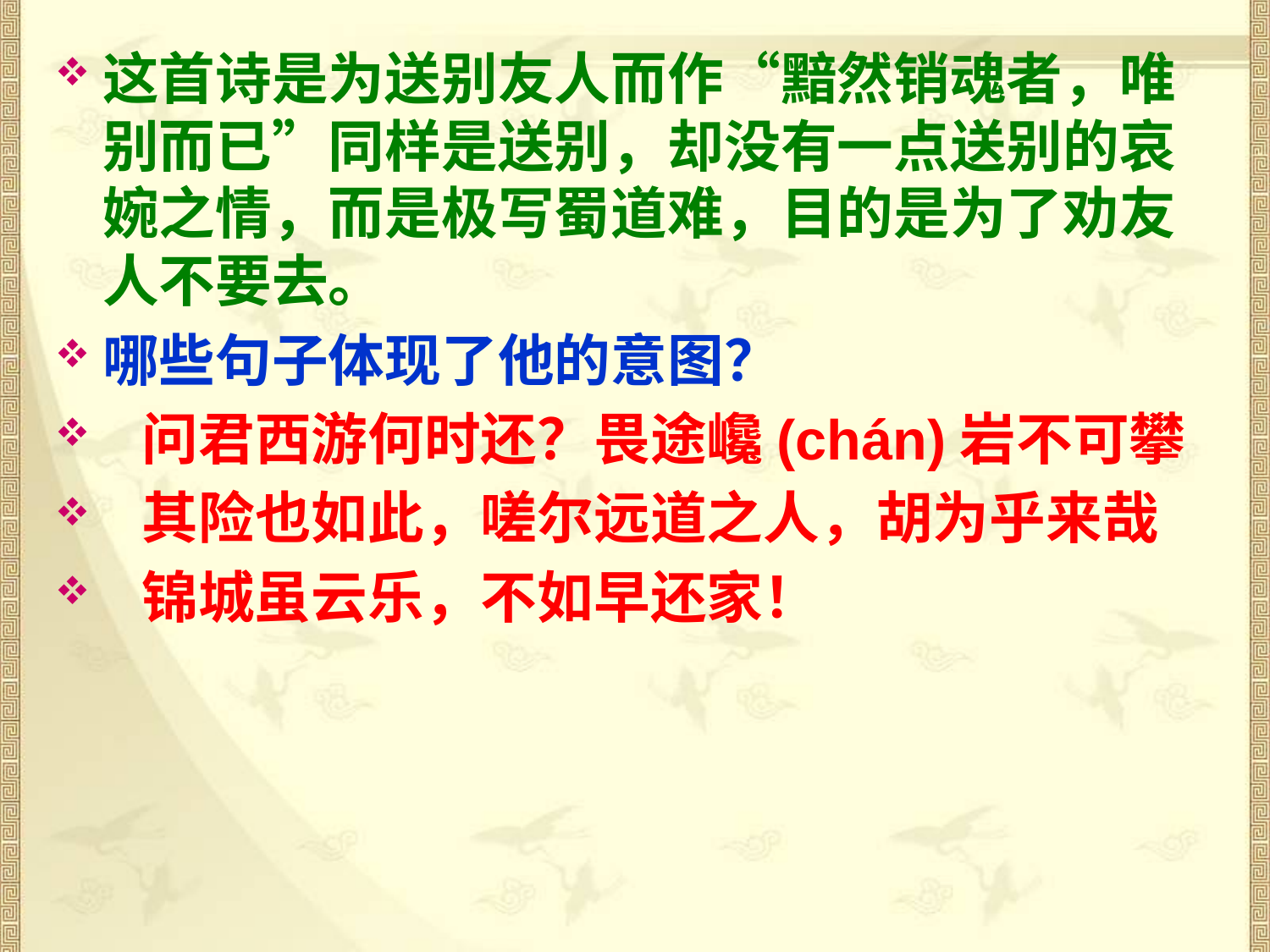

这首诗是为送别友人而作“黯然销魂者，唯别而已”同样是送别，却没有一点送别的哀婉之情，而是极写蜀道难，目的是为了劝友人不要去。
哪些句子体现了他的意图？
  问君西游何时还？畏途巉(chán)岩不可攀
  其险也如此，嗟尔远道之人，胡为乎来哉
  锦城虽云乐，不如早还家！